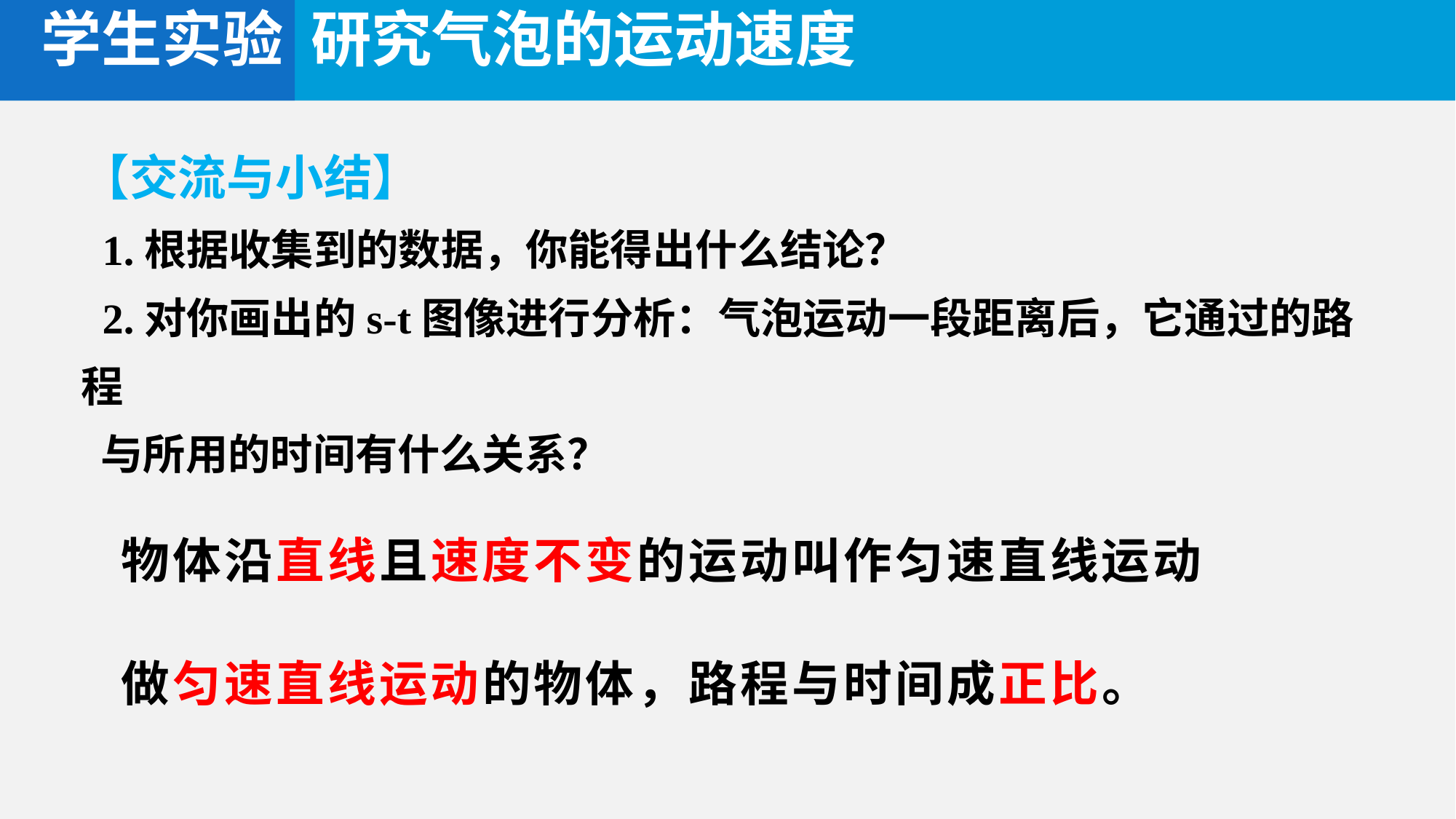

学生实验  研究气泡的运动速度

【交流与小结】
  1.根据收集到的数据，你能得出什么结论？
  2.对你画出的s-t图像进行分析：气泡运动一段距离后，它通过的路程
 与所用的时间有什么关系？

物体沿直线且速度不变的运动叫作匀速直线运动
做匀速直线运动的物体，路程与时间成正比。